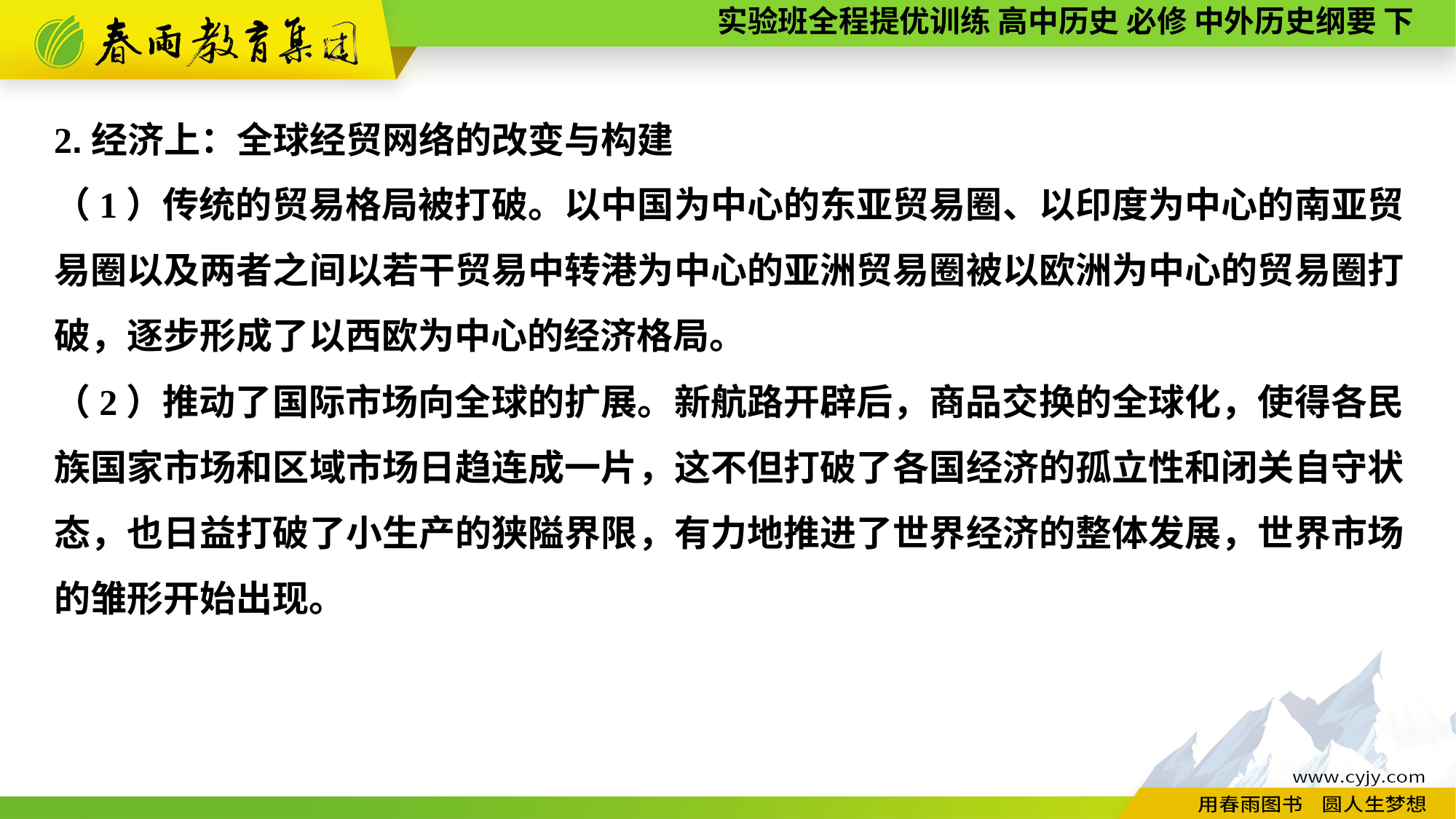

2.经济上：全球经贸网络的改变与构建
（1）传统的贸易格局被打破。以中国为中心的东亚贸易圈、以印度为中心的南亚贸易圈以及两者之间以若干贸易中转港为中心的亚洲贸易圈被以欧洲为中心的贸易圈打破，逐步形成了以西欧为中心的经济格局。
（2）推动了国际市场向全球的扩展。新航路开辟后，商品交换的全球化，使得各民族国家市场和区域市场日趋连成一片，这不但打破了各国经济的孤立性和闭关自守状态，也日益打破了小生产的狭隘界限，有力地推进了世界经济的整体发展，世界市场的雏形开始出现。